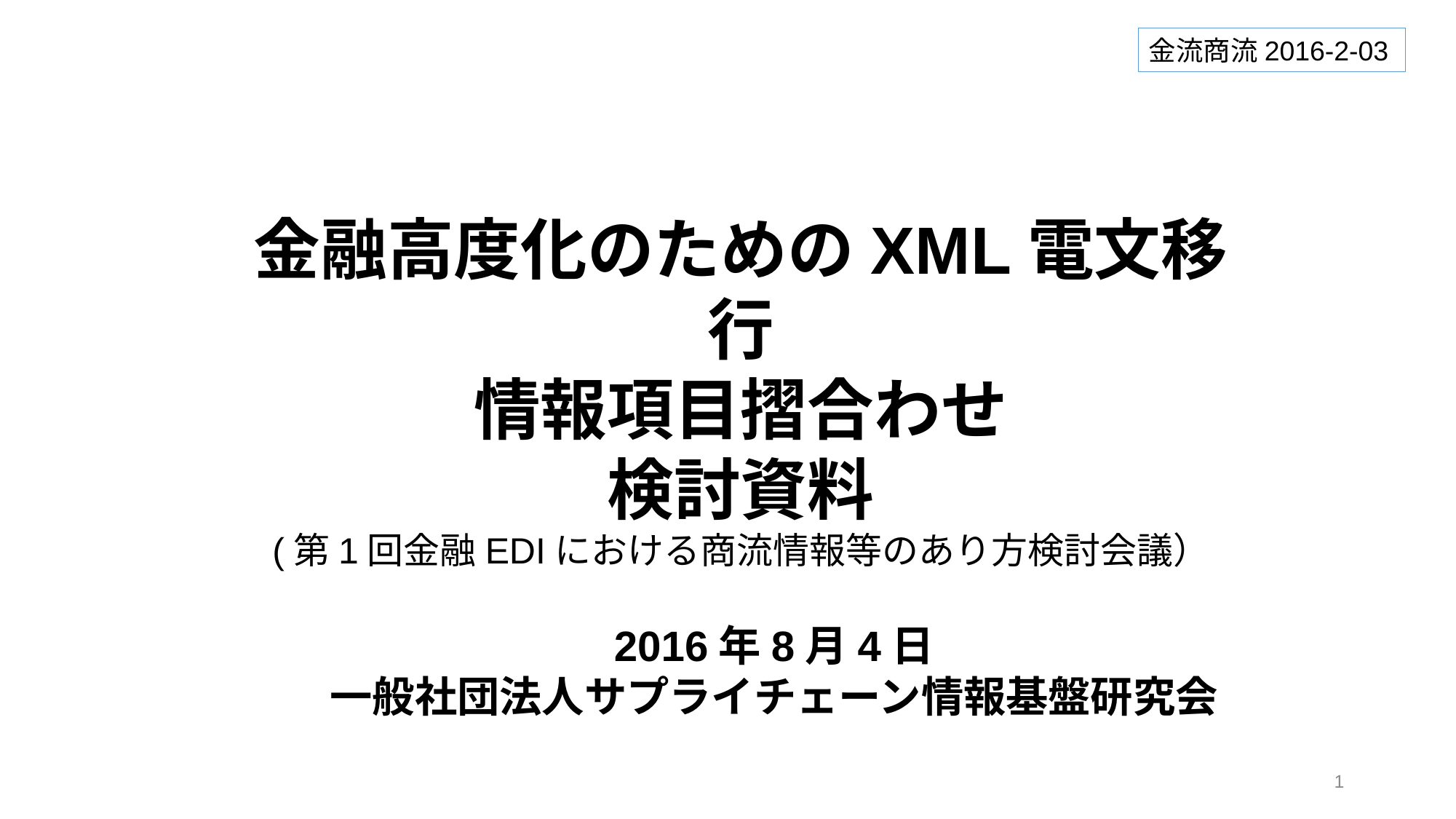

金流商流2016-2-03
金融高度化のためのXML電文移行
情報項目摺合わせ
検討資料
(第1回金融EDIにおける商流情報等のあり方検討会議）
2016年8月4日
一般社団法人サプライチェーン情報基盤研究会
1